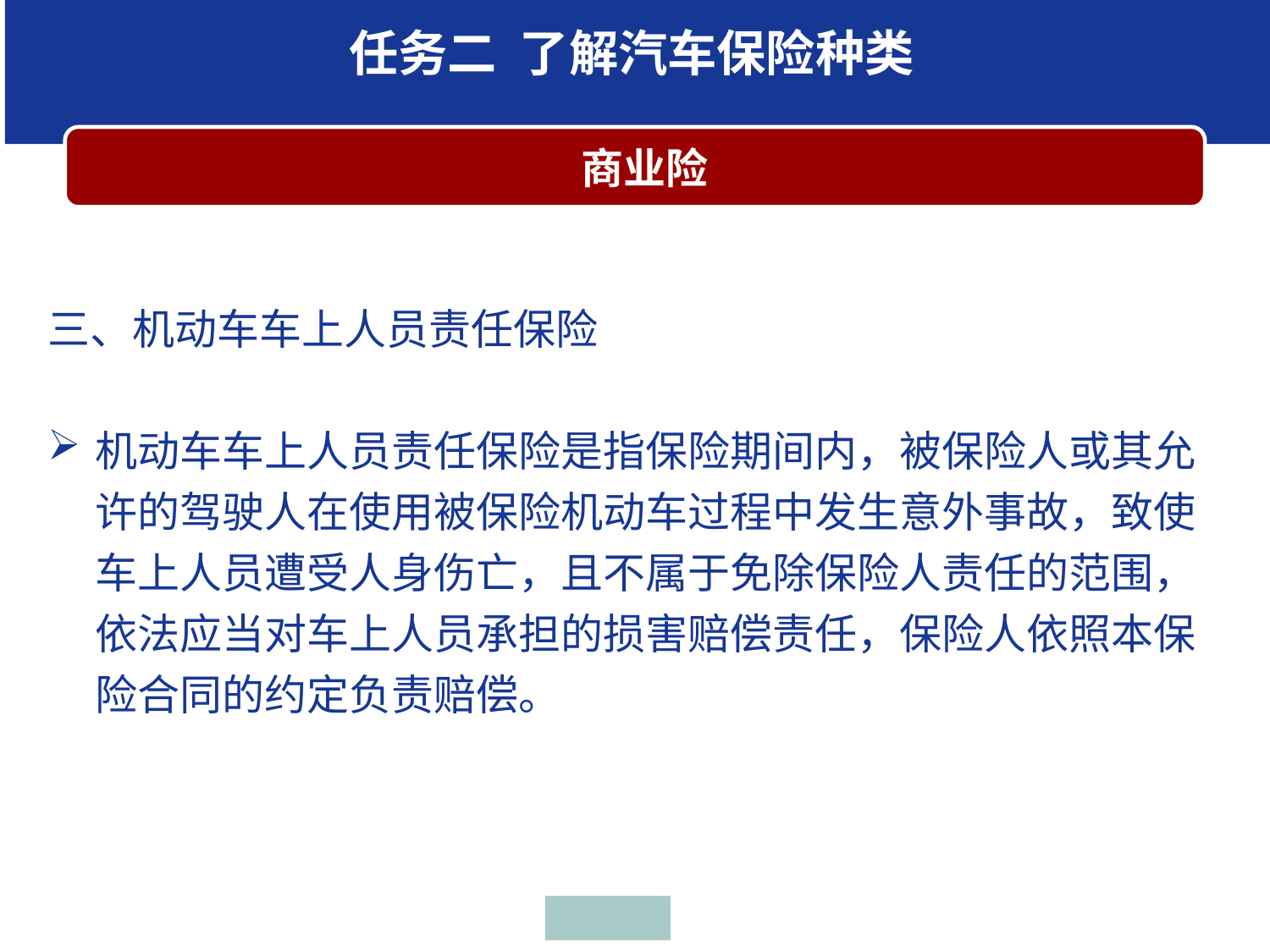

任务二  了解汽车保险种类
 商业险
三、机动车车上人员责任保险

机动车车上人员责任保险是指保险期间内，被保险人或其允许的驾驶人在使用被保险机动车过程中发生意外事故，致使车上人员遭受人身伤亡，且不属于免除保险人责任的范围，依法应当对车上人员承担的损害赔偿责任，保险人依照本保险合同的约定负责赔偿。

18